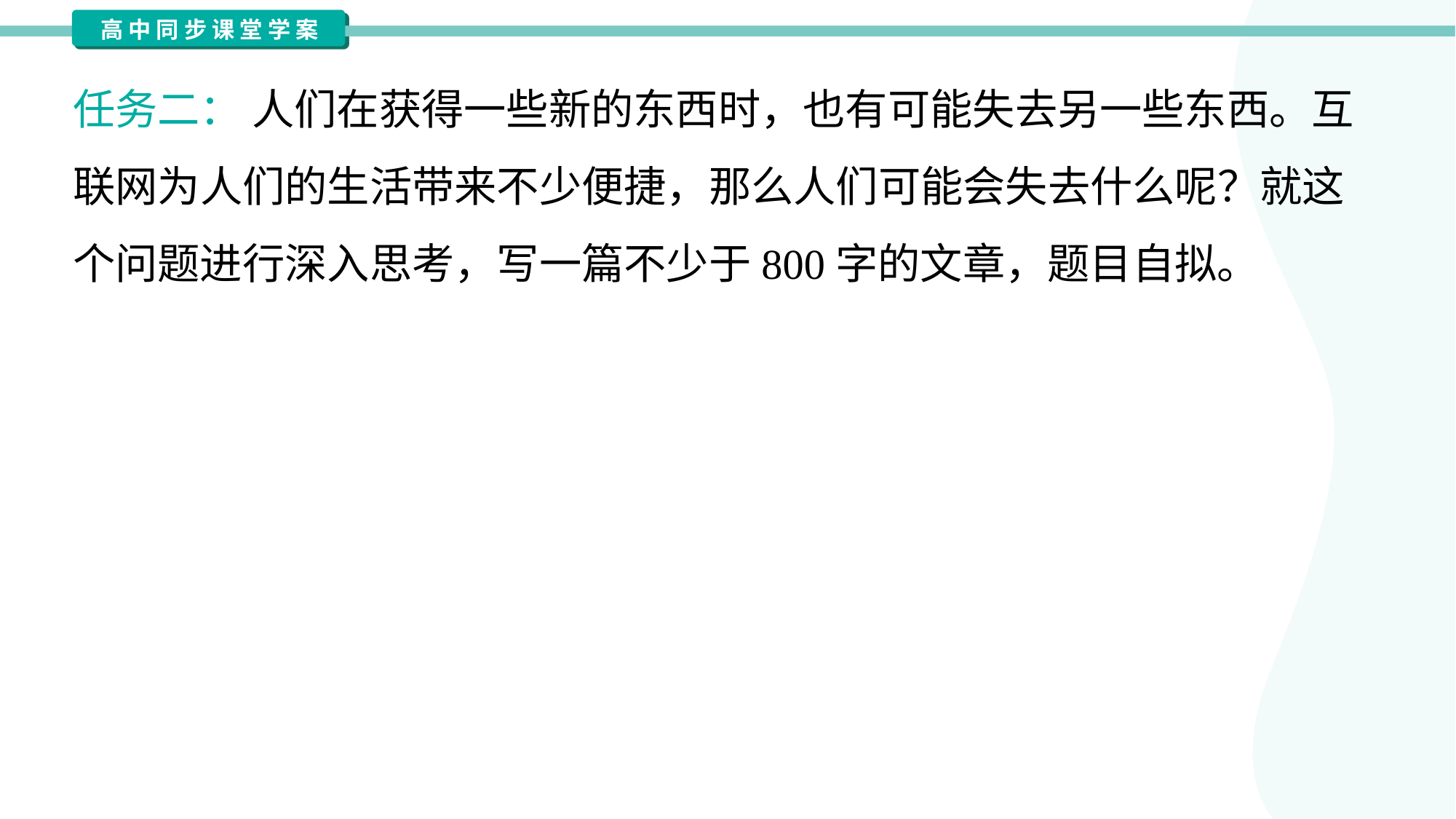

任务二： 人们在获得一些新的东西时，也有可能失去另一些东西。互
联网为人们的生活带来不少便捷，那么人们可能会失去什么呢？就这
个问题进行深入思考，写一篇不少于800字的文章，题目自拟。